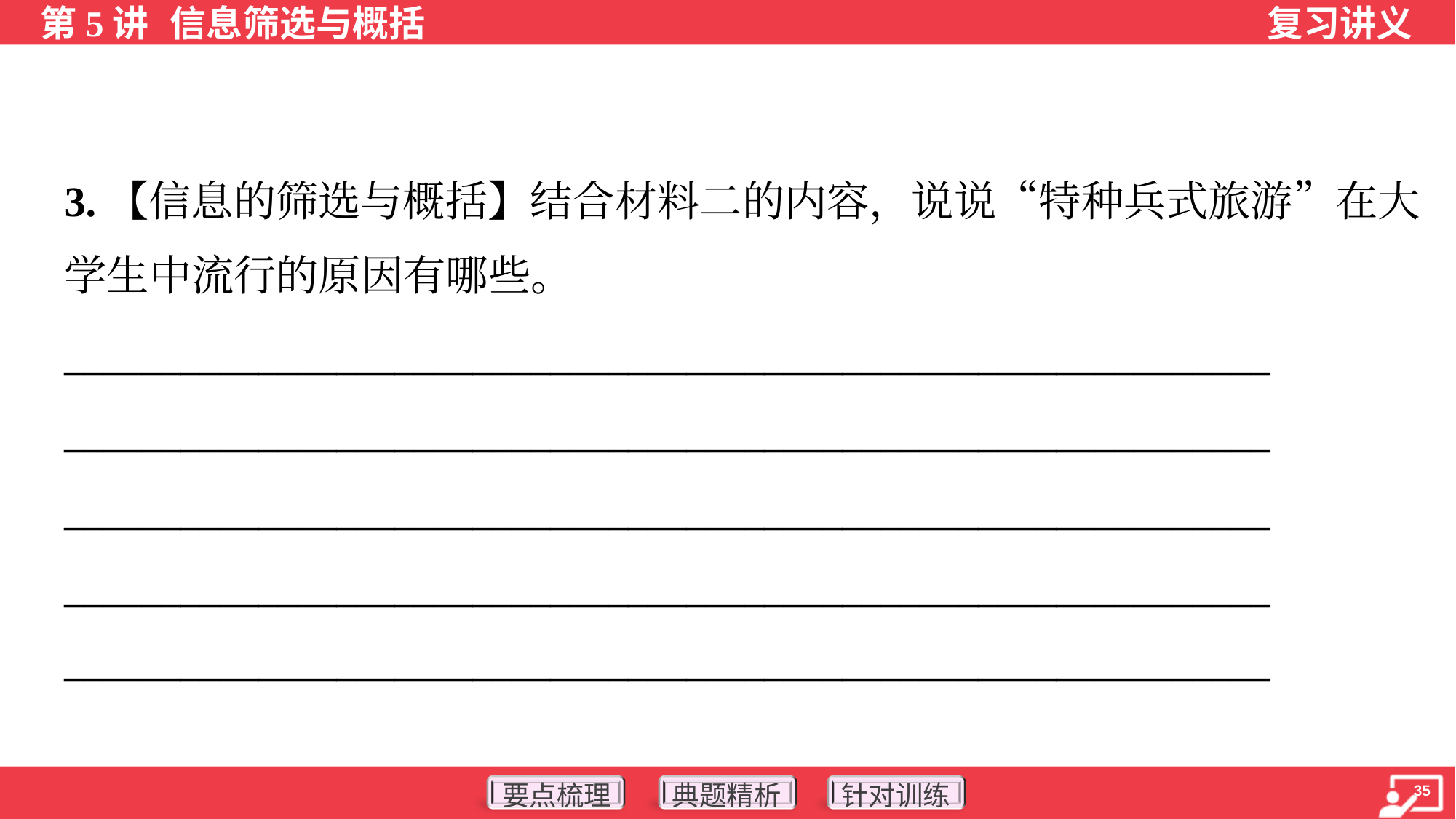

3.【信息的筛选与概括】结合材料二的内容，说说“特种兵式旅游”在大
学生中流行的原因有哪些。
______________________________________________________________
______________________________________________________________
______________________________________________________________
______________________________________________________________
______________________________________________________________